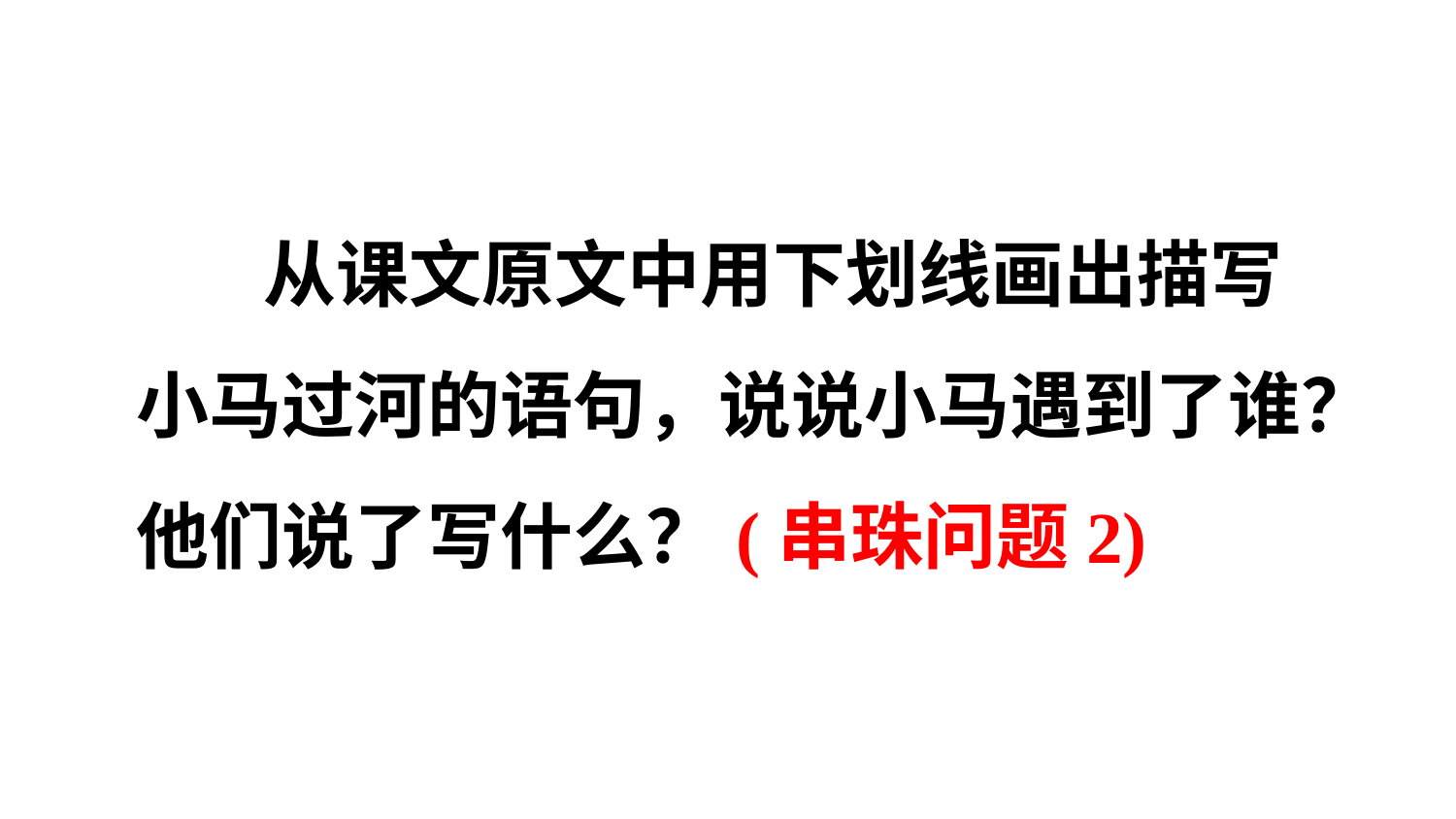

从课文原文中用下划线画出描写小马过河的语句，说说小马遇到了谁？他们说了写什么？(串珠问题2)